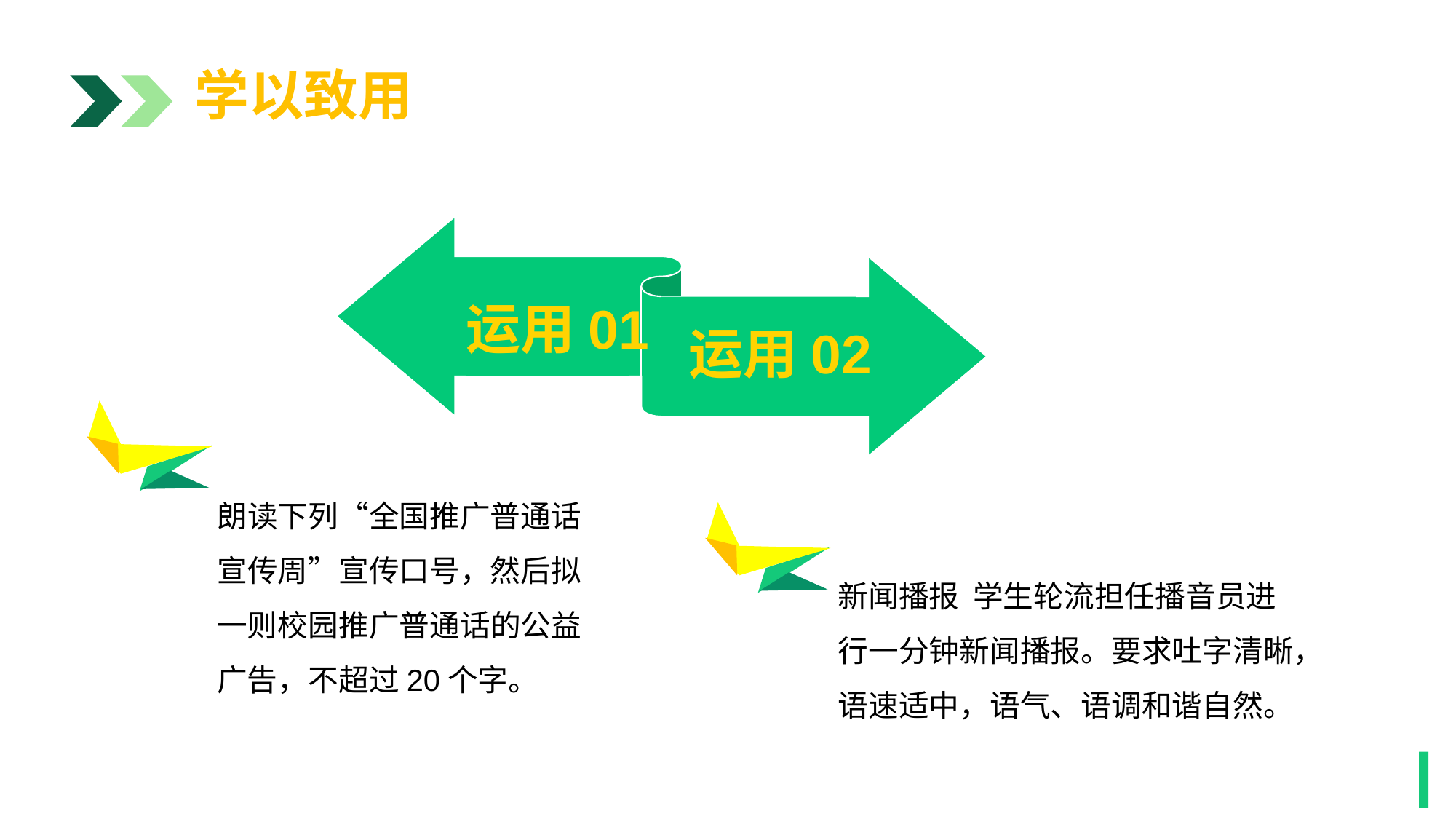

学以致用

运用01
运用02
1

朗读下列“全国推广普通话宣传周”宣传口号，然后拟一则校园推广普通话的公益广告，不超过20个字。

新闻播报  学生轮流担任播音员进行一分钟新闻播报。要求吐字清晰，语速适中，语气、语调和谐自然。

1
10